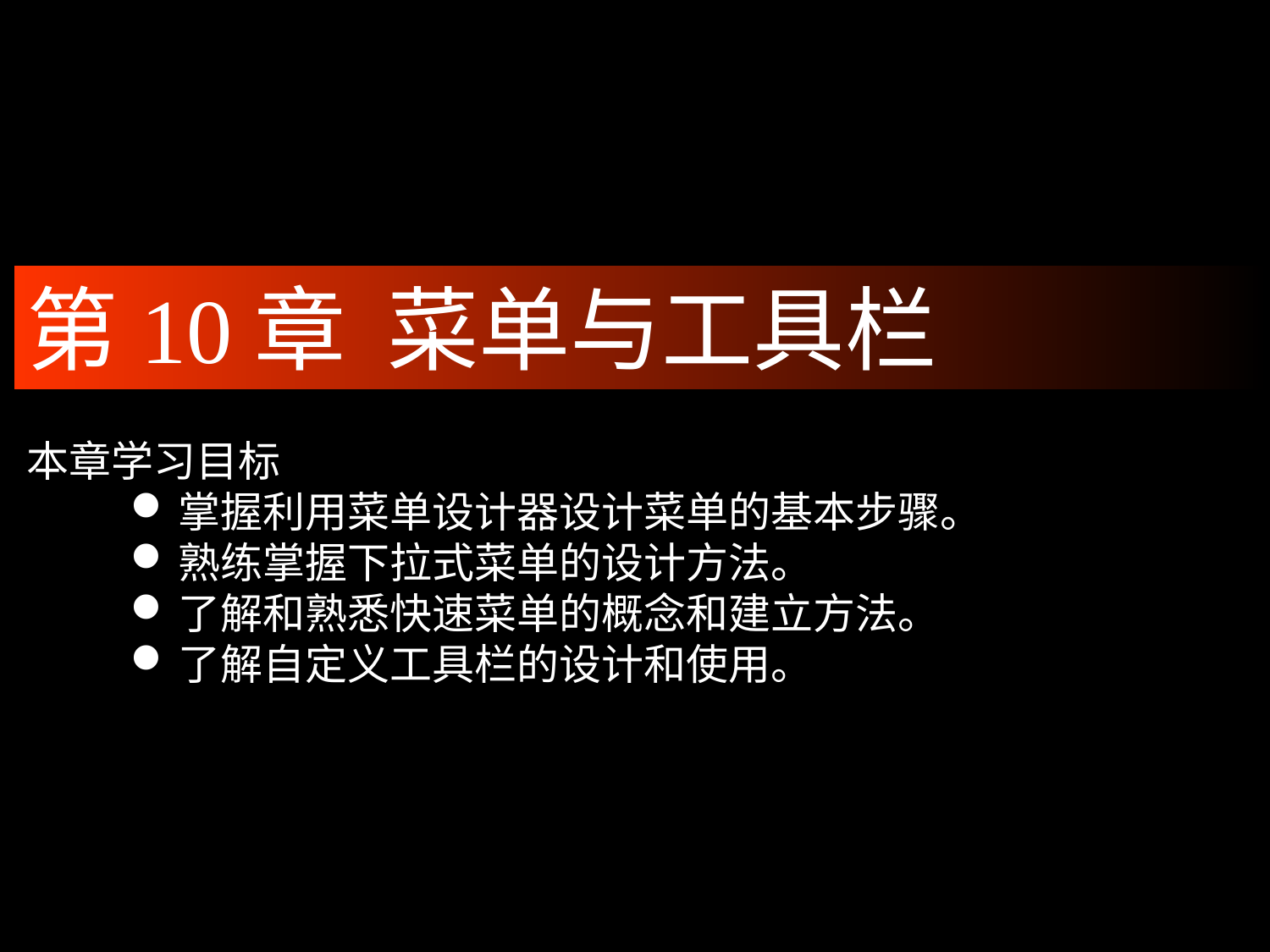

第10章  菜单与工具栏
本章学习目标
掌握利用菜单设计器设计菜单的基本步骤。
熟练掌握下拉式菜单的设计方法。
了解和熟悉快速菜单的概念和建立方法。
了解自定义工具栏的设计和使用。